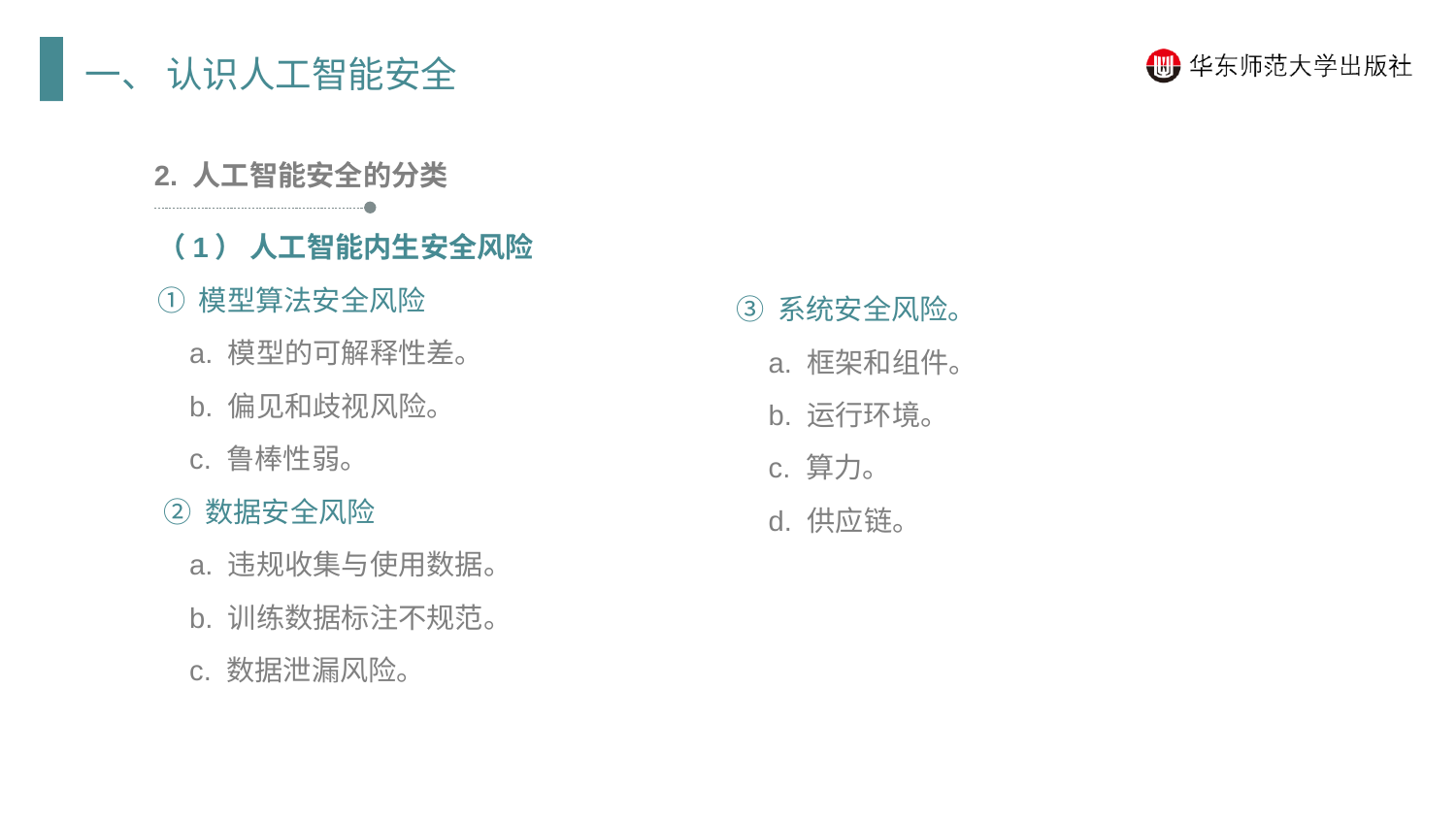

一、 认识人工智能安全
2. 人工智能安全的分类
（1） 人工智能内生安全风险
① 模型算法安全风险
    a. 模型的可解释性差。
    b. 偏见和歧视风险。
    c. 鲁棒性弱。
 ② 数据安全风险
    a. 违规收集与使用数据。
    b. 训练数据标注不规范。
    c. 数据泄漏风险。

③ 系统安全风险。
    a. 框架和组件。
    b. 运行环境。
    c. 算力。
    d. 供应链。